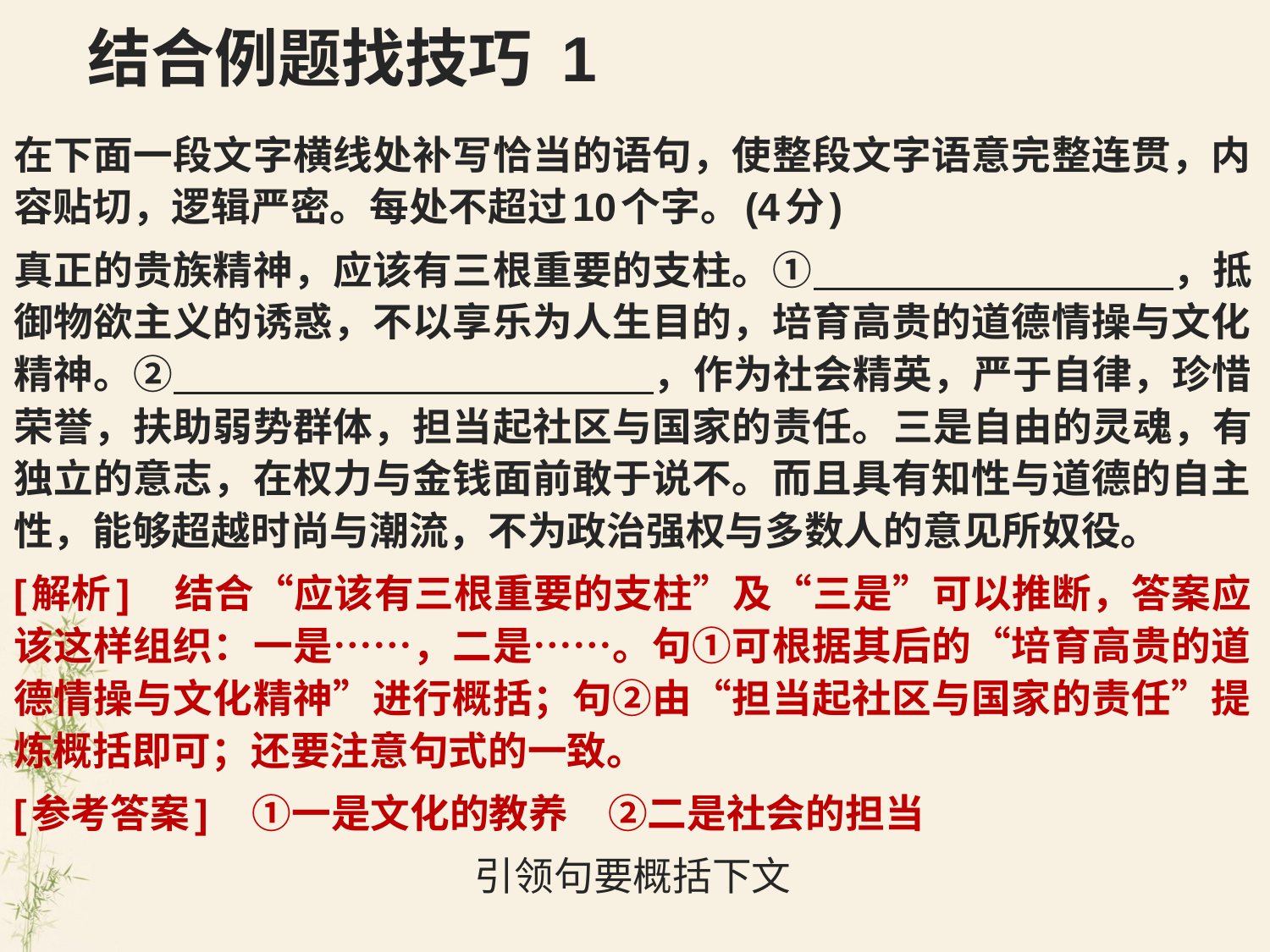

# 结合例题找技巧 1
在下面一段文字横线处补写恰当的语句，使整段文字语意完整连贯，内容贴切，逻辑严密。每处不超过10个字。(4分)
真正的贵族精神，应该有三根重要的支柱。①　　　　　　　　　，抵御物欲主义的诱惑，不以享乐为人生目的，培育高贵的道德情操与文化精神。②　　　　　　　　　　　　，作为社会精英，严于自律，珍惜荣誉，扶助弱势群体，担当起社区与国家的责任。三是自由的灵魂，有独立的意志，在权力与金钱面前敢于说不。而且具有知性与道德的自主性，能够超越时尚与潮流，不为政治强权与多数人的意见所奴役。
[解析]　结合“应该有三根重要的支柱”及“三是”可以推断，答案应该这样组织：一是……，二是……。句①可根据其后的“培育高贵的道德情操与文化精神”进行概括；句②由“担当起社区与国家的责任”提炼概括即可；还要注意句式的一致。
[参考答案]　①一是文化的教养　②二是社会的担当
引领句要概括下文